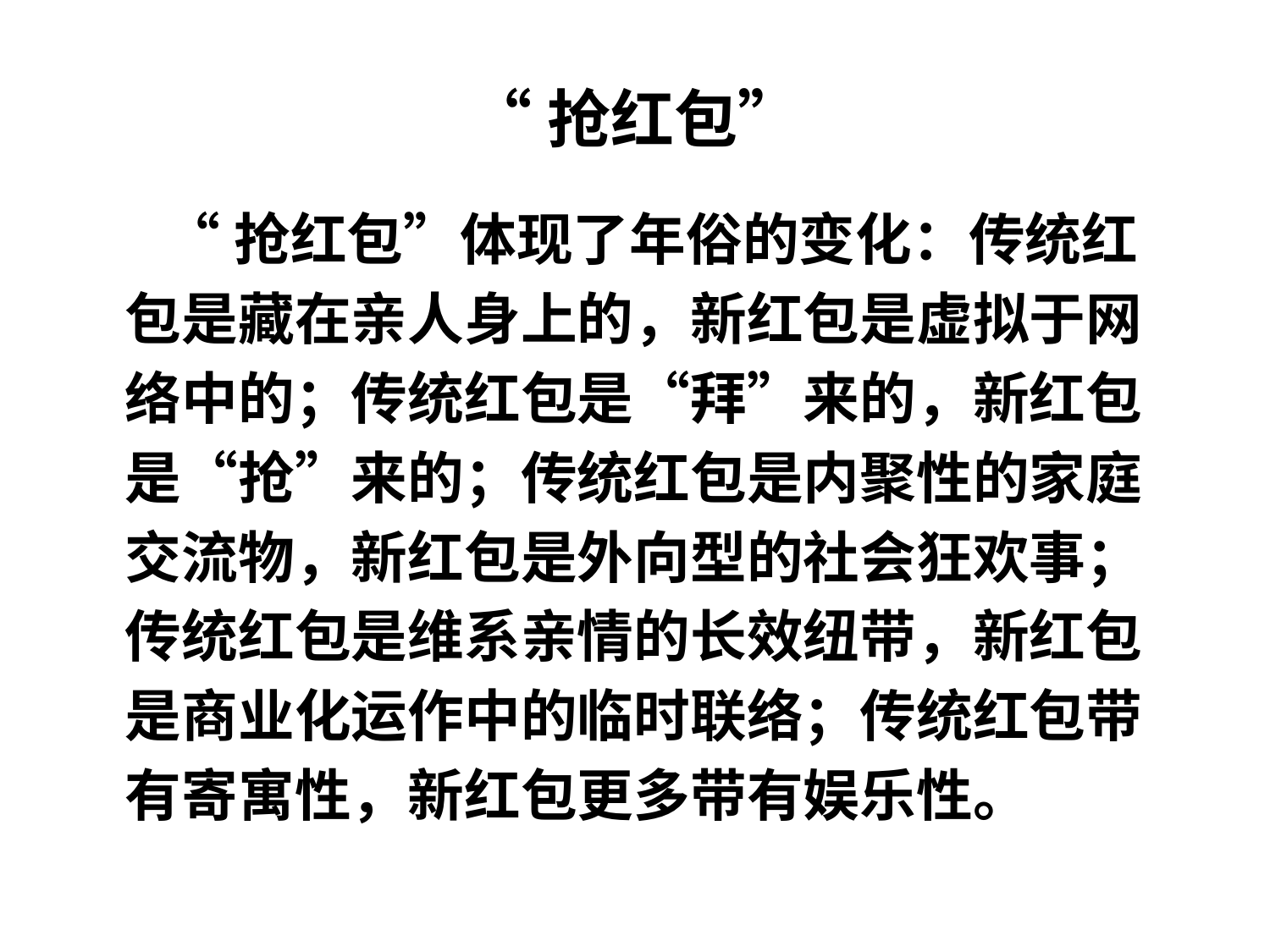

# “抢红包”
   “抢红包”体现了年俗的变化：传统红包是藏在亲人身上的，新红包是虚拟于网络中的；传统红包是“拜”来的，新红包是“抢”来的；传统红包是内聚性的家庭交流物，新红包是外向型的社会狂欢事；传统红包是维系亲情的长效纽带，新红包是商业化运作中的临时联络；传统红包带有寄寓性，新红包更多带有娱乐性。